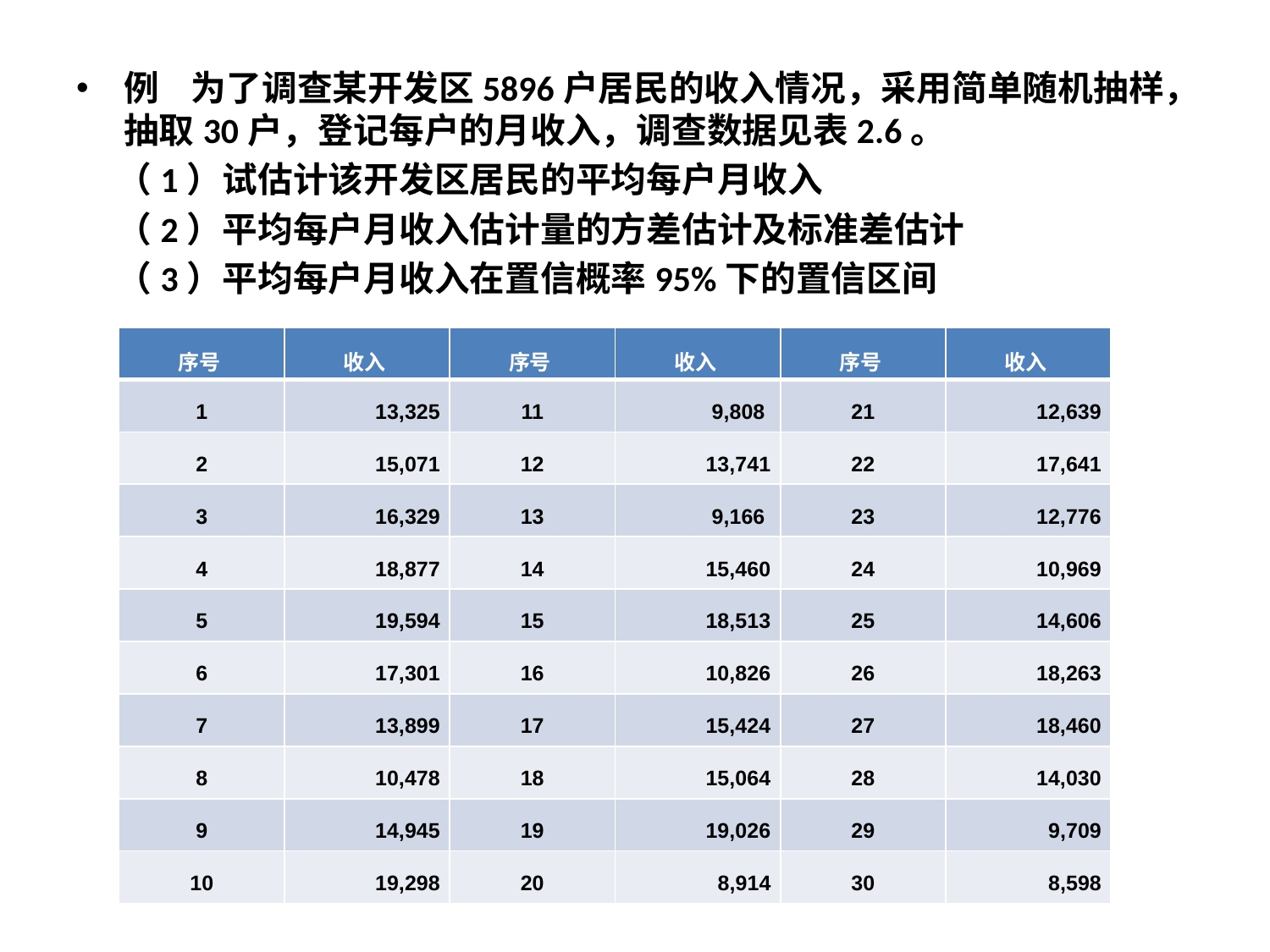

例    为了调查某开发区5896户居民的收入情况，采用简单随机抽样，抽取30户，登记每户的月收入，调查数据见表2.6。
    （1）试估计该开发区居民的平均每户月收入
    （2）平均每户月收入估计量的方差估计及标准差估计
    （3）平均每户月收入在置信概率95%下的置信区间

| 序号 | 收入 | 序号 | 收入 | 序号 | 收入 |
| --- | --- | --- | --- | --- | --- |
| 1 | 13,325 | 11 | 9,808 | 21 | 12,639 |
| 2 | 15,071 | 12 | 13,741 | 22 | 17,641 |
| 3 | 16,329 | 13 | 9,166 | 23 | 12,776 |
| 4 | 18,877 | 14 | 15,460 | 24 | 10,969 |
| 5 | 19,594 | 15 | 18,513 | 25 | 14,606 |
| 6 | 17,301 | 16 | 10,826 | 26 | 18,263 |
| 7 | 13,899 | 17 | 15,424 | 27 | 18,460 |
| 8 | 10,478 | 18 | 15,064 | 28 | 14,030 |
| 9 | 14,945 | 19 | 19,026 | 29 | 9,709 |
| 10 | 19,298 | 20 | 8,914 | 30 | 8,598 |